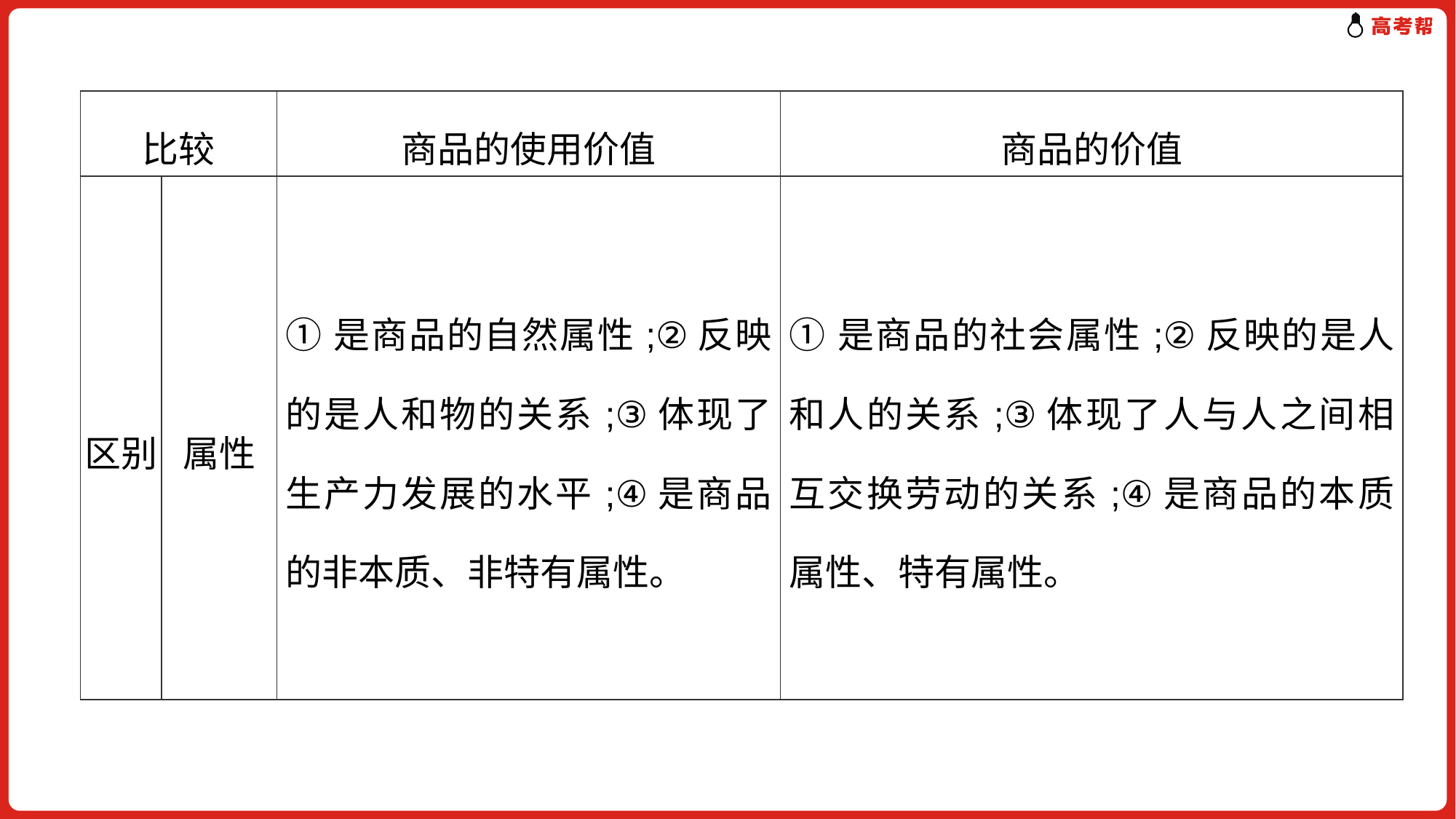

| 比较 |  | 商品的使用价值 | 商品的价值 |
| --- | --- | --- | --- |
| 区别 | 属性 | ①是商品的自然属性;②反映的是人和物的关系;③体现了生产力发展的水平;④是商品的非本质、非特有属性。 | ①是商品的社会属性;②反映的是人和人的关系;③体现了人与人之间相互交换劳动的关系;④是商品的本质属性、特有属性。 |